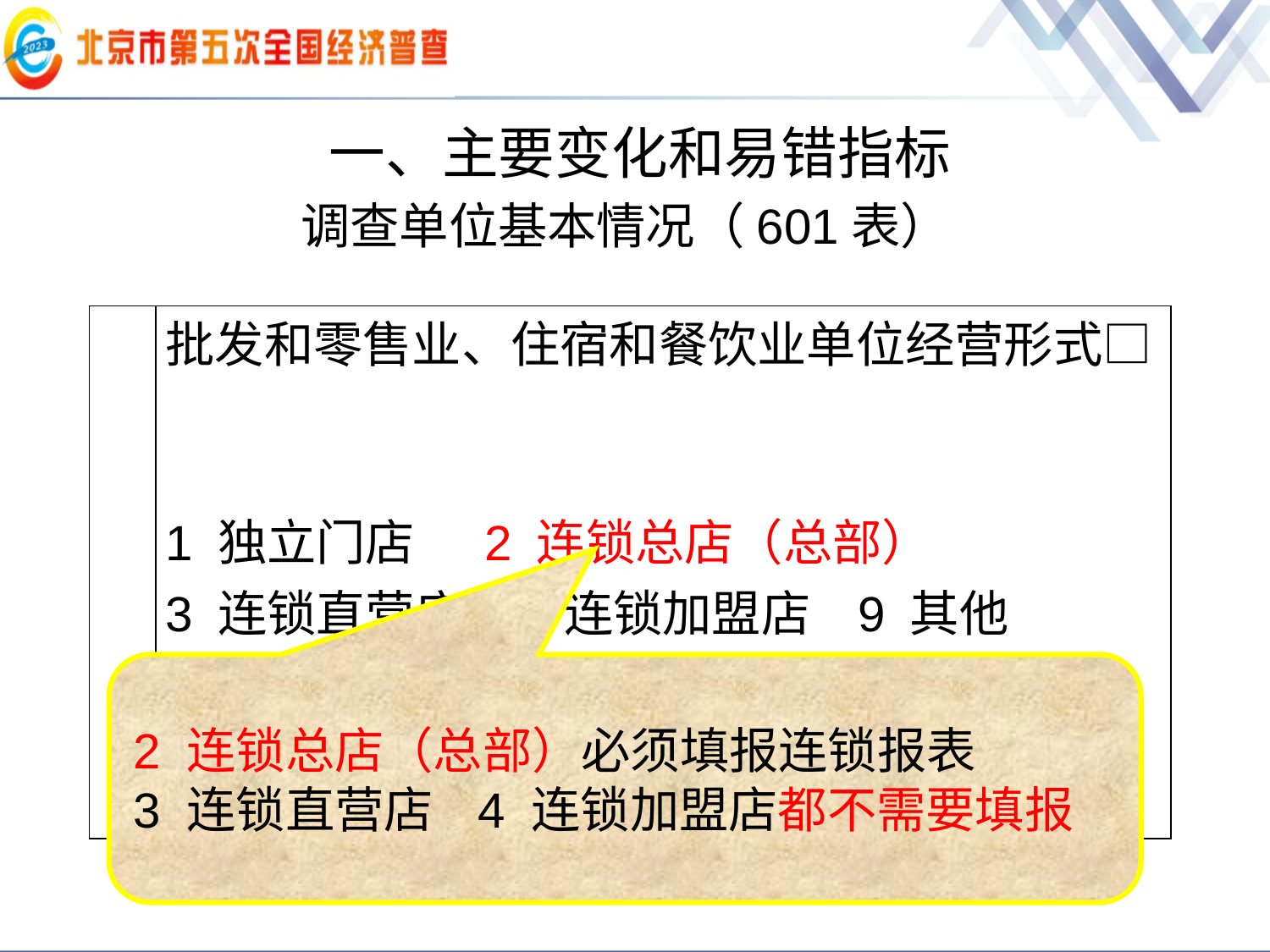

调查单位基本情况（601表）

一、主要变化和易错指标
|  | 批发和零售业、住宿和餐饮业单位经营形式□ 1 独立门店 2 连锁总店（总部） 3 连锁直营店 4 连锁加盟店 9 其他 |
| --- | --- |
2 连锁总店（总部）必须填报连锁报表
3 连锁直营店   4 连锁加盟店都不需要填报